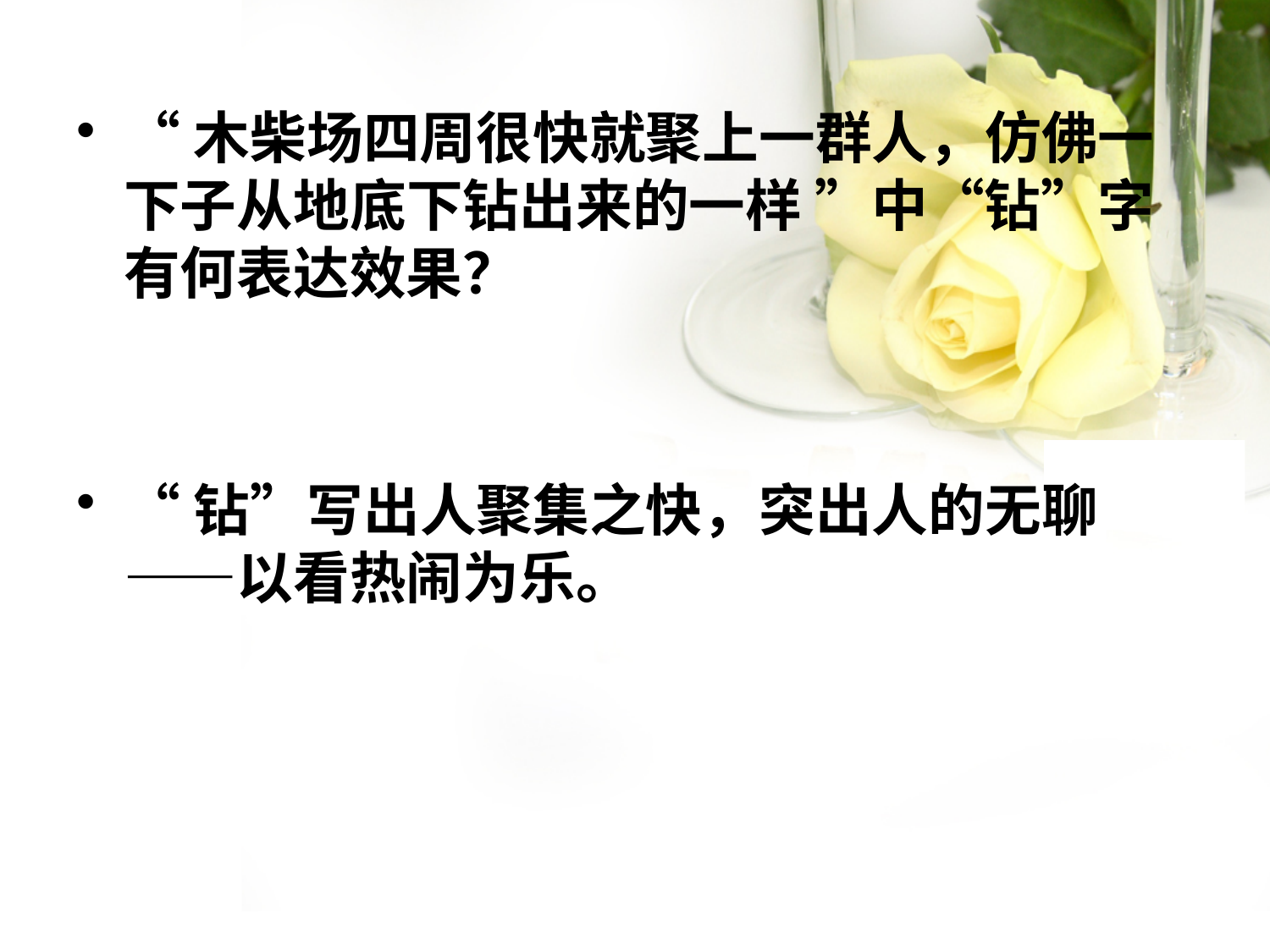

“木柴场四周很快就聚上一群人，仿佛一下子从地底下钻出来的一样 ”中“钻”字有何表达效果？

“钻”写出人聚集之快，突出人的无聊——以看热闹为乐。